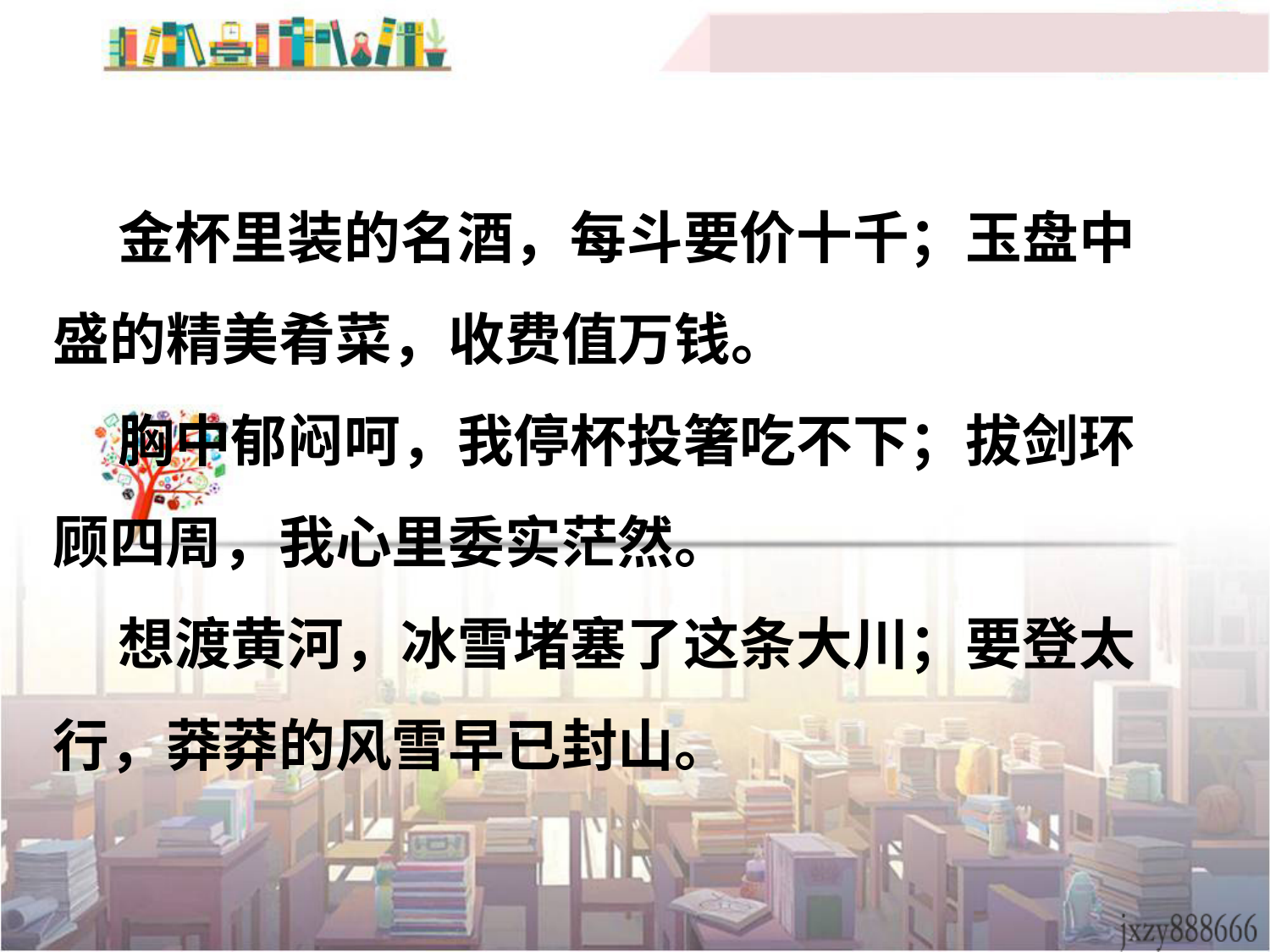

金杯里装的名酒，每斗要价十千；玉盘中盛的精美肴菜，收费值万钱。
    胸中郁闷呵，我停杯投箸吃不下；拔剑环顾四周，我心里委实茫然。
    想渡黄河，冰雪堵塞了这条大川；要登太行，莽莽的风雪早已封山。